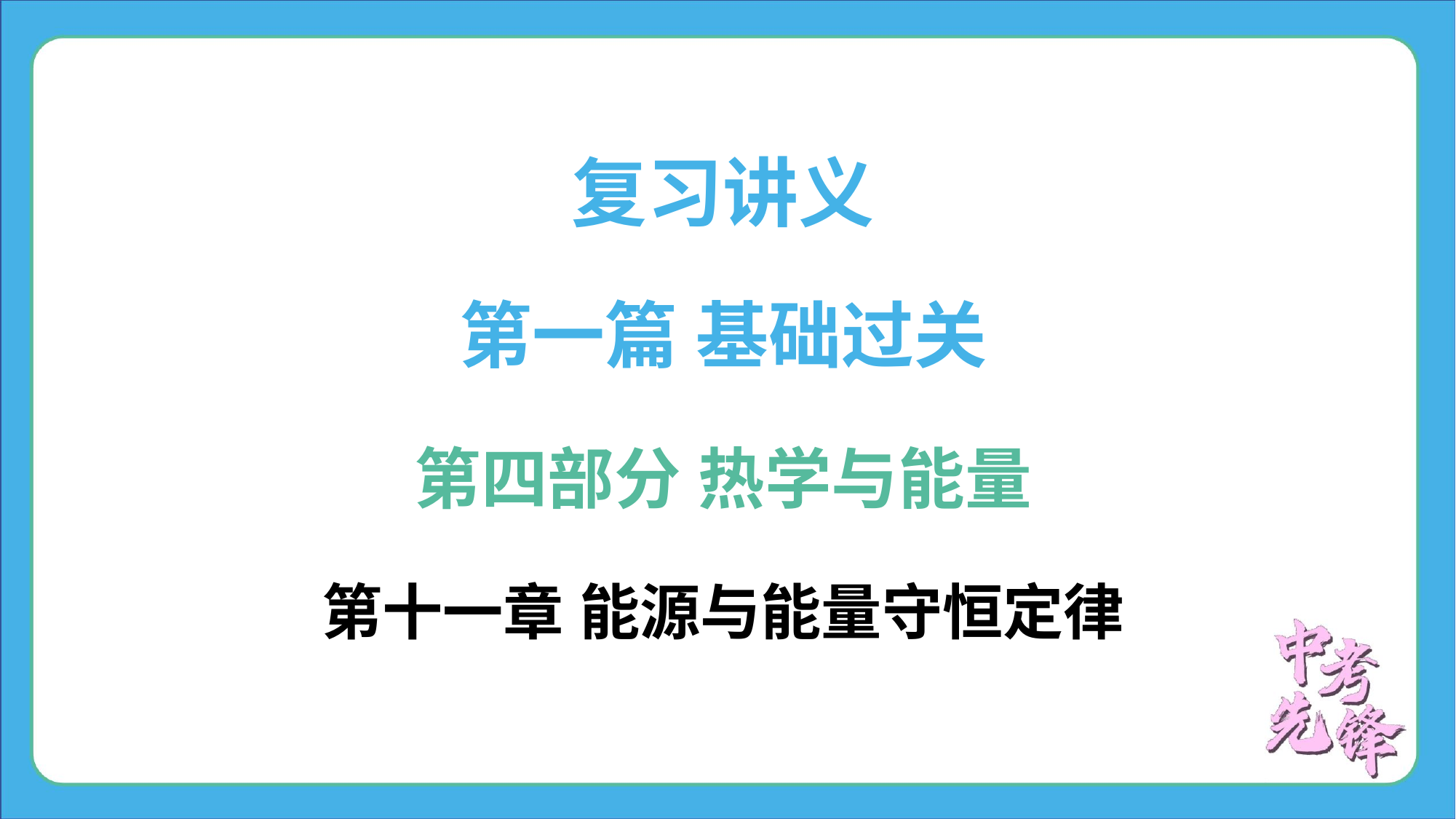

复习讲义
第一篇 基础过关
第四部分 热学与能量
第十一章 能源与能量守恒定律